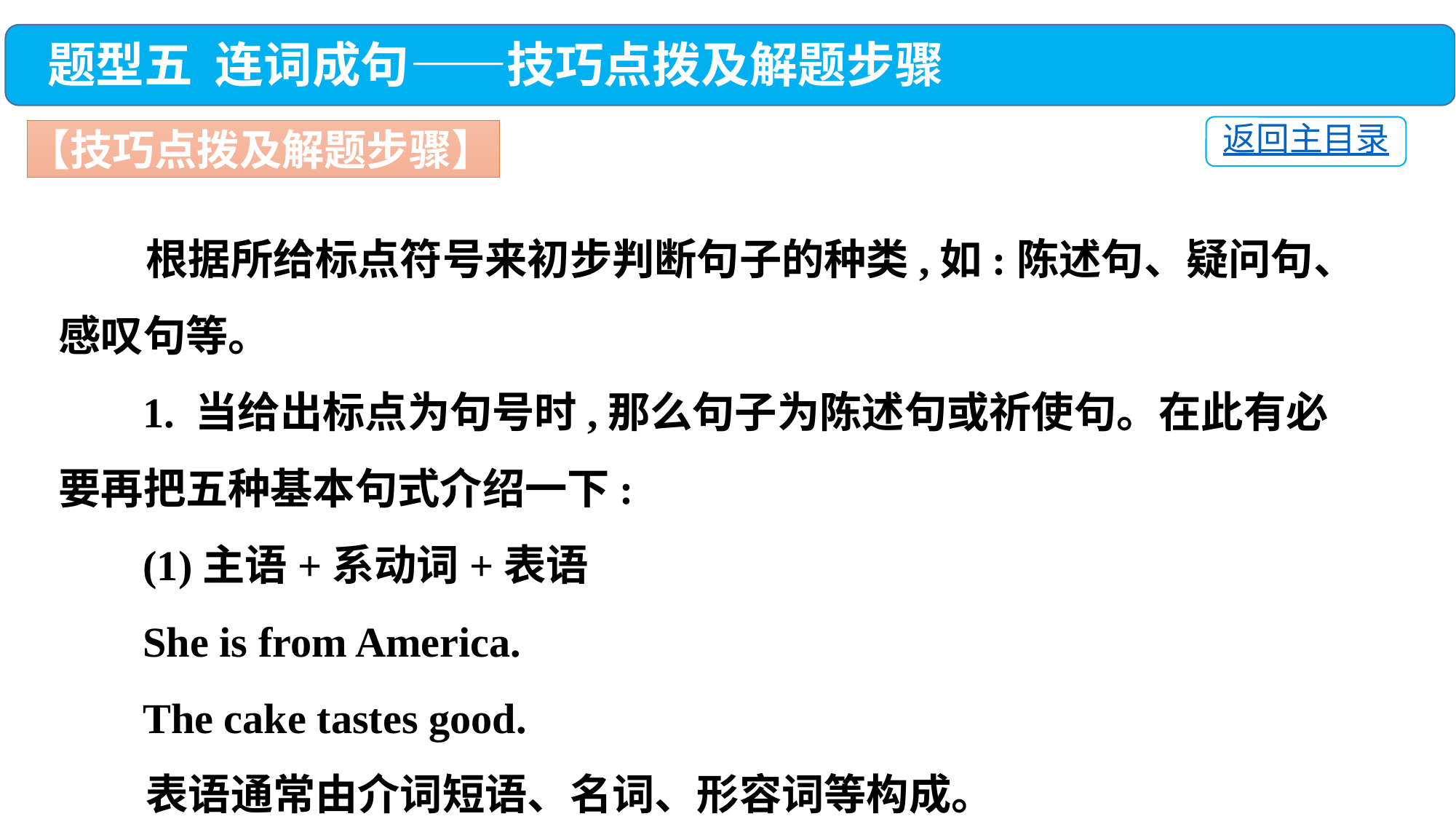

题型五  连词成句——技巧点拨及解题步骤
返回主目录
【技巧点拨及解题步骤】

        根据所给标点符号来初步判断句子的种类,如:陈述句、疑问句、感叹句等。
        1. 当给出标点为句号时,那么句子为陈述句或祈使句。在此有必要再把五种基本句式介绍一下:
        (1)主语+系动词+表语
        She is from America.
        The cake tastes good.
        表语通常由介词短语、名词、形容词等构成。